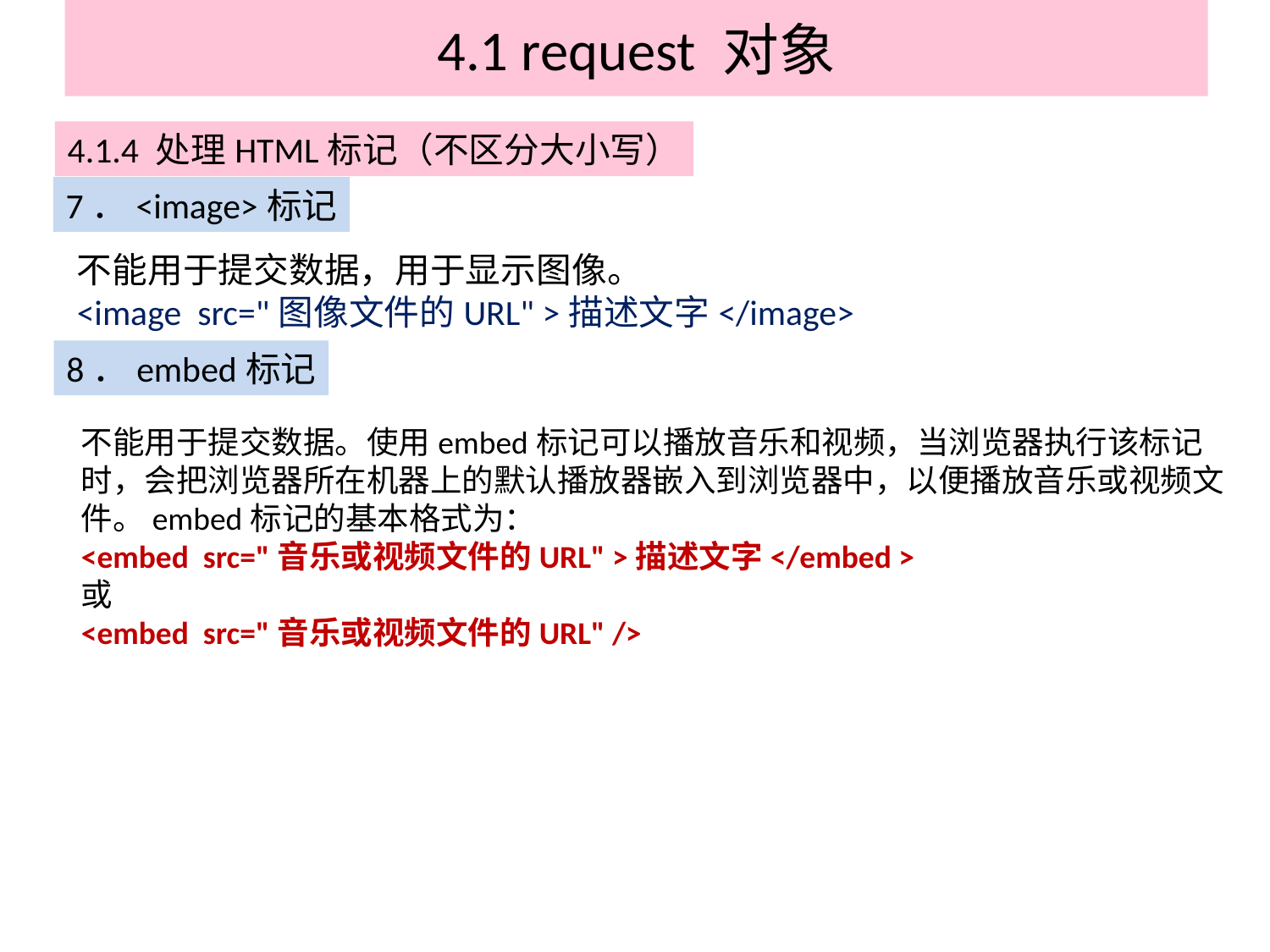

# 4.1 request 对象
4.1.4 处理HTML标记（不区分大小写）
7．<image>标记
不能用于提交数据，用于显示图像。
<image  src="图像文件的URL" >描述文字</image>
8．embed标记
不能用于提交数据。使用embed标记可以播放音乐和视频，当浏览器执行该标记时，会把浏览器所在机器上的默认播放器嵌入到浏览器中，以便播放音乐或视频文件。embed标记的基本格式为：
<embed  src="音乐或视频文件的URL" >描述文字</embed >
或
<embed  src="音乐或视频文件的URL" />